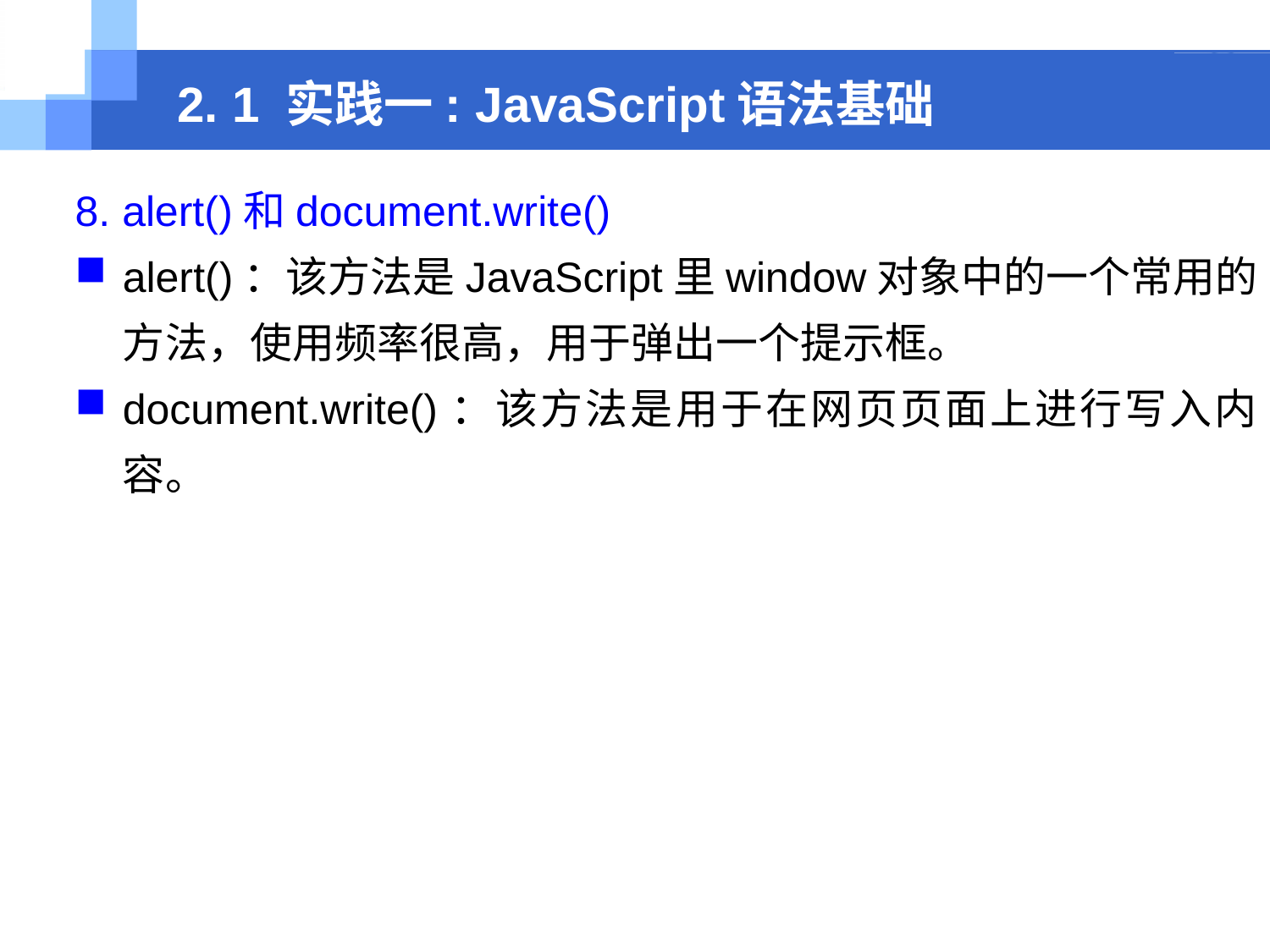

2. 1 实践一: JavaScript语法基础
8. alert()和document.write()
alert()：该方法是JavaScript里window对象中的一个常用的方法，使用频率很高，用于弹出一个提示框。
document.write()：该方法是用于在网页页面上进行写入内容。